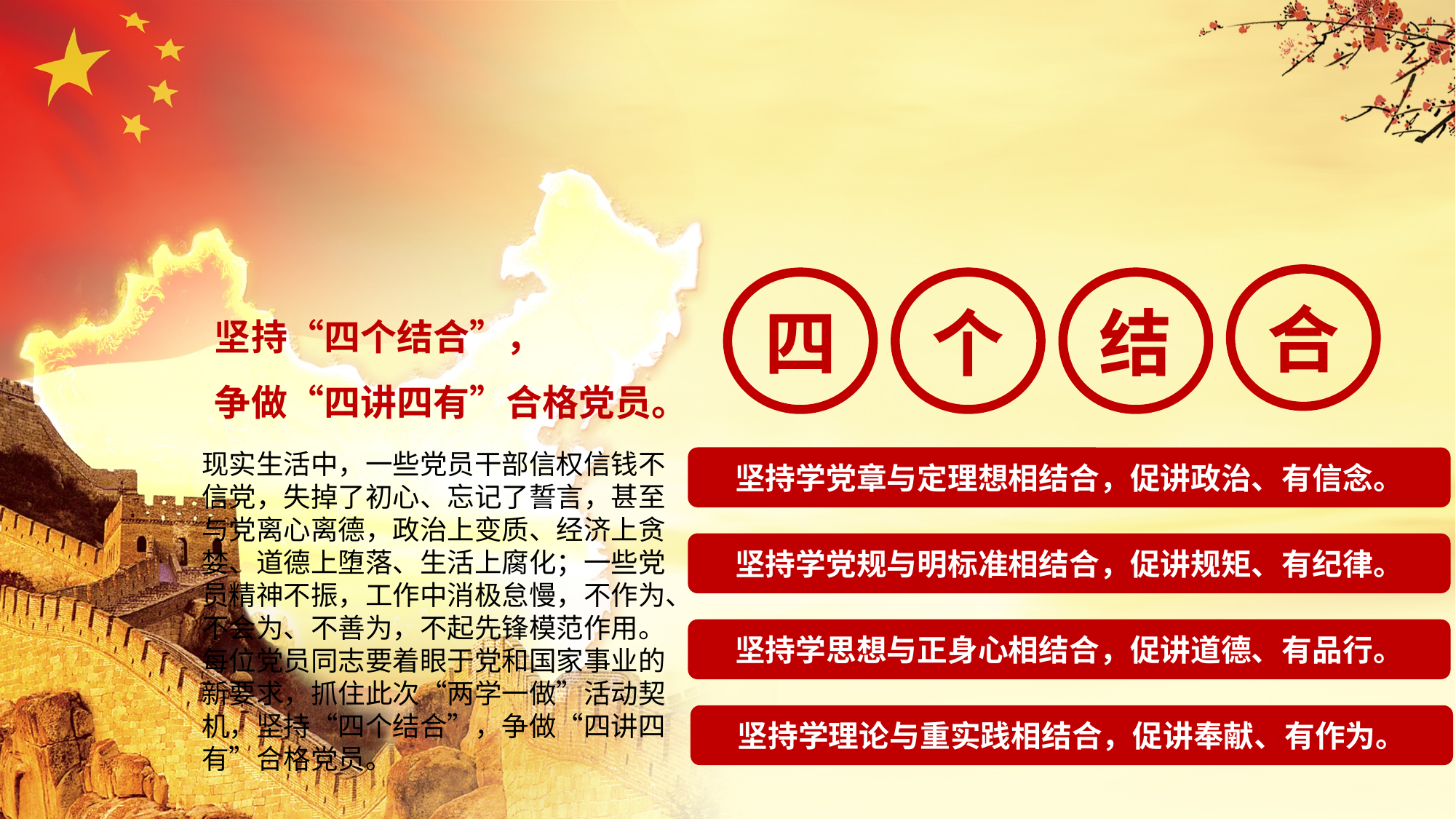

合
四
个
结
坚持“四个结合”，
争做“四讲四有”合格党员。
现实生活中，一些党员干部信权信钱不信党，失掉了初心、忘记了誓言，甚至与党离心离德，政治上变质、经济上贪婪、道德上堕落、生活上腐化；一些党员精神不振，工作中消极怠慢，不作为、不会为、不善为，不起先锋模范作用。每位党员同志要着眼于党和国家事业的新要求，抓住此次“两学一做”活动契机，坚持“四个结合”，争做“四讲四有”合格党员。
坚持学党章与定理想相结合，促讲政治、有信念。
坚持学党规与明标准相结合，促讲规矩、有纪律。
坚持学思想与正身心相结合，促讲道德、有品行。
坚持学理论与重实践相结合，促讲奉献、有作为。